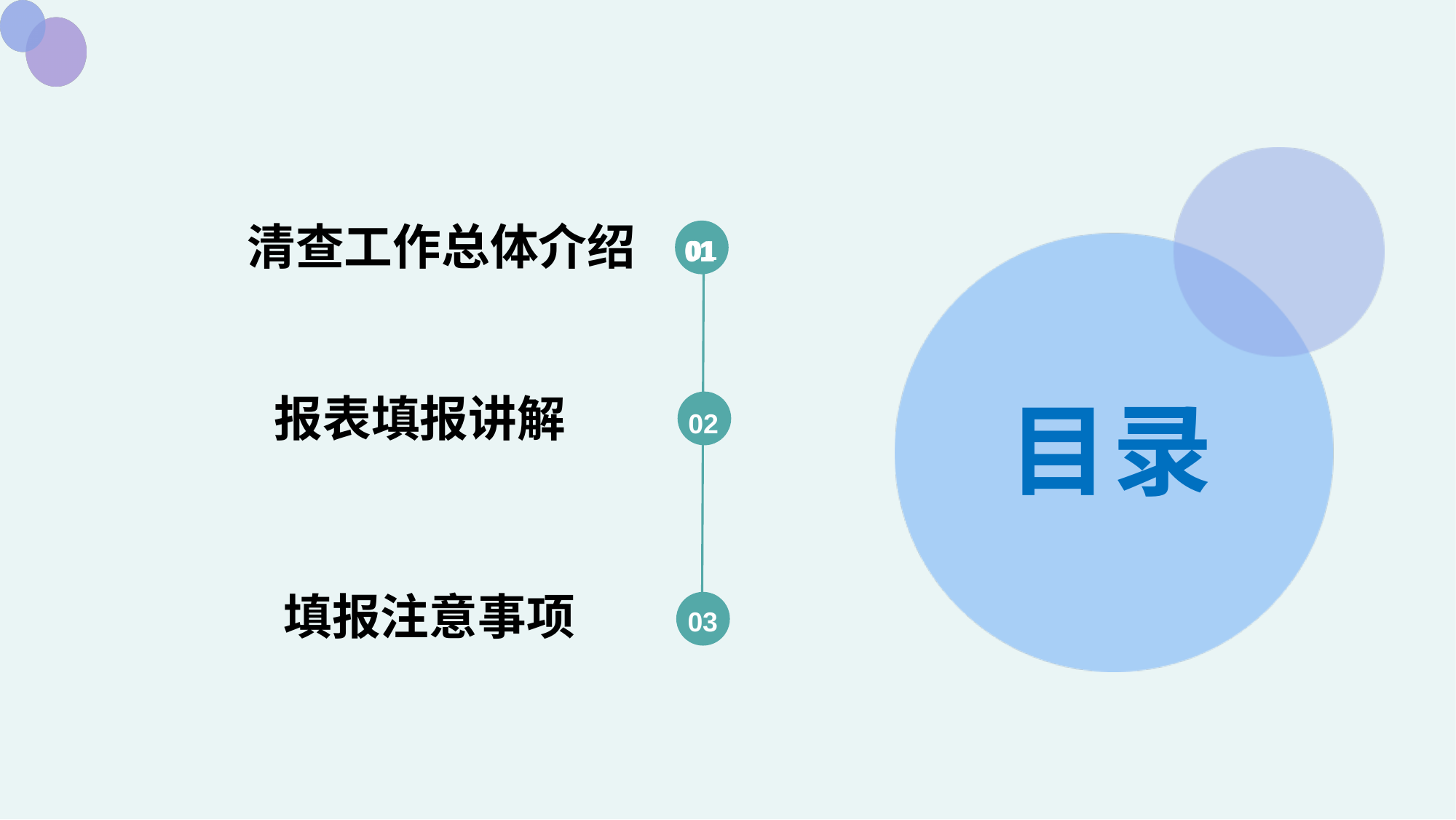

清查工作总体介绍

01
01
01
目录
报表填报讲解

02
填报注意事项

03